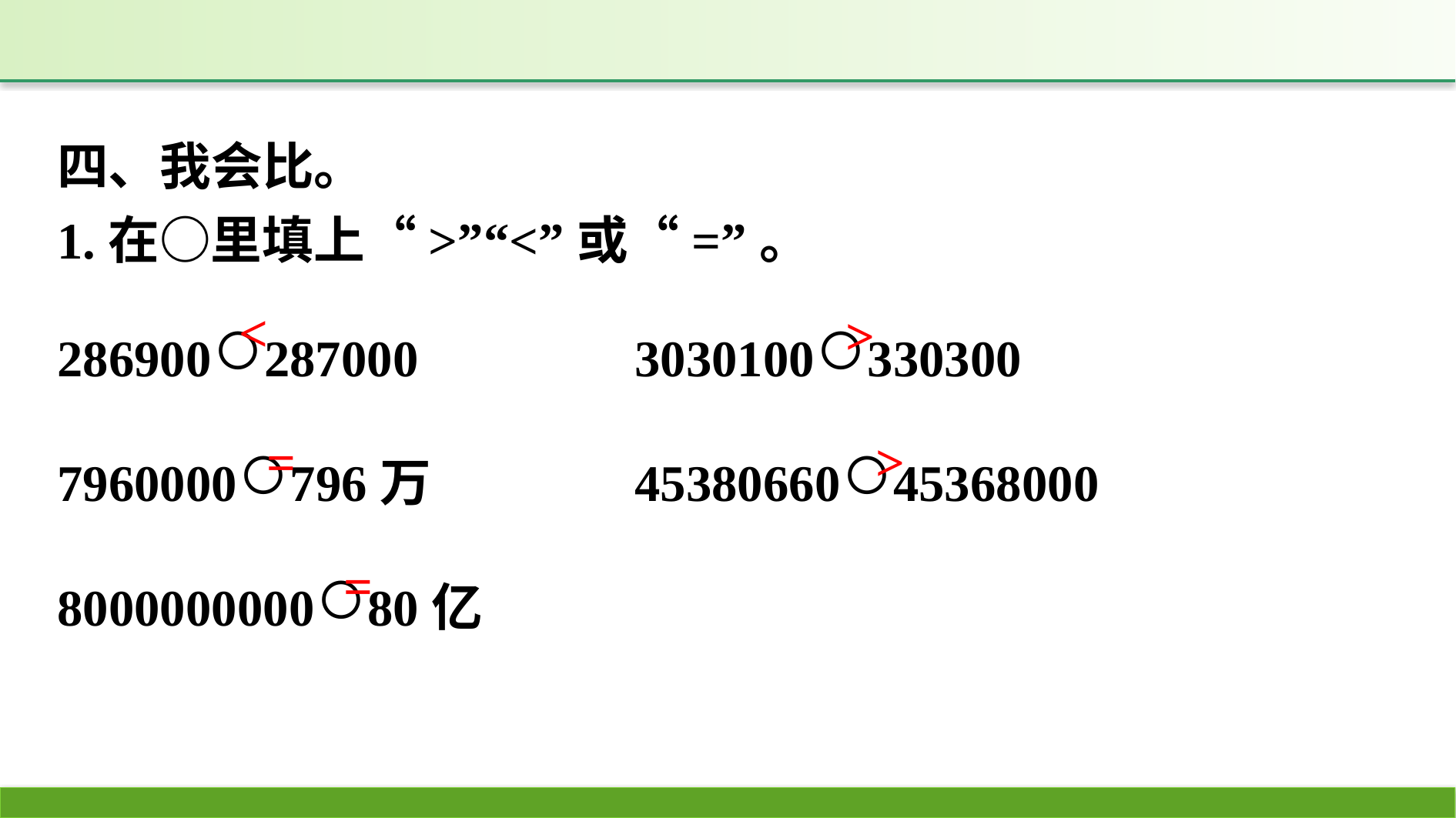

四、我会比。
1.在○里填上“>”“<”或“=”。
286900○287000			3030100○330300
7960000○796万			45380660○45368000
8000000000○80亿
<
>
=
>
=